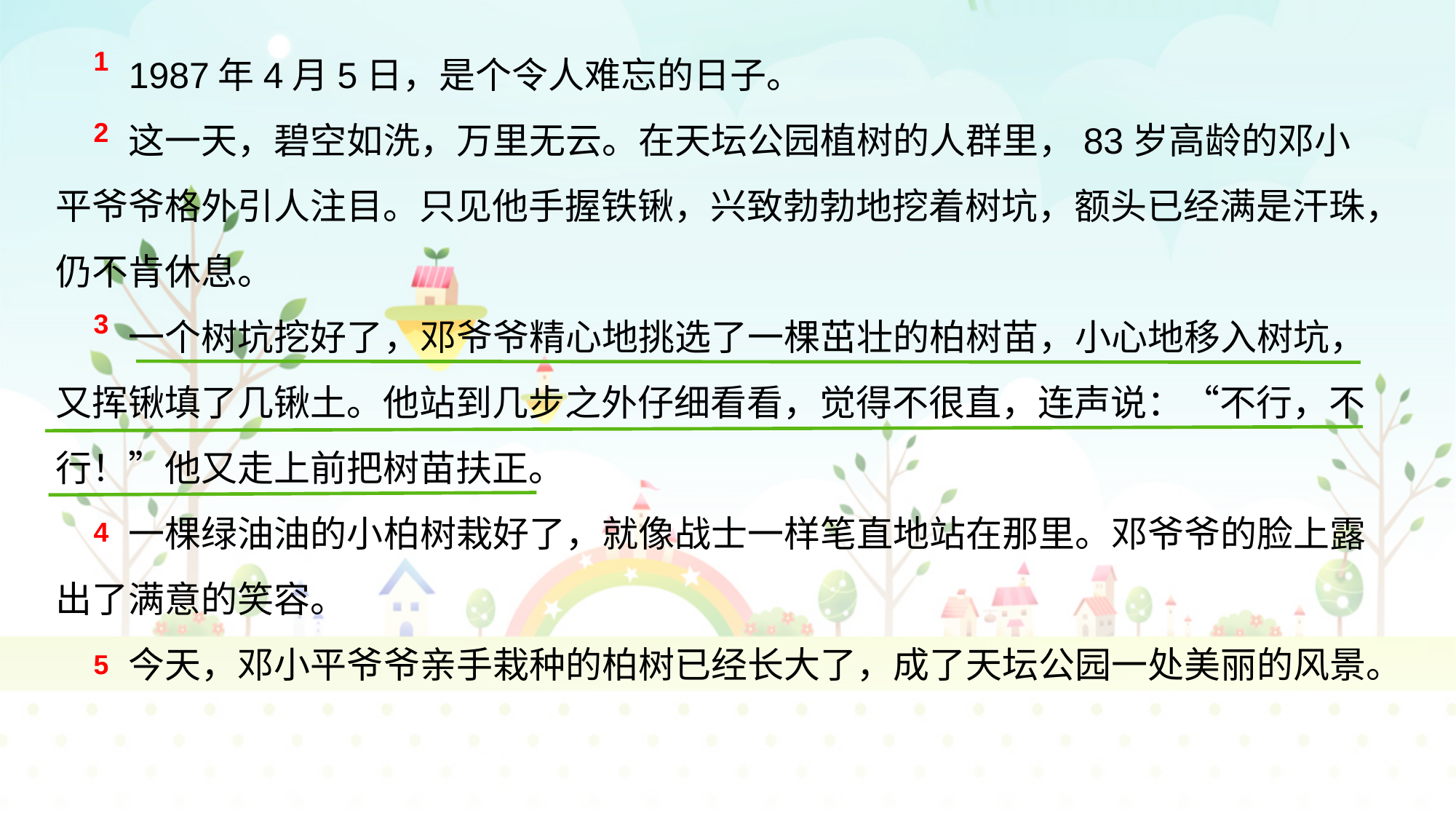

1987年4月5日，是个令人难忘的日子。
这一天，碧空如洗，万里无云。在天坛公园植树的人群里，83岁高龄的邓小平爷爷格外引人注目。只见他手握铁锹，兴致勃勃地挖着树坑，额头已经满是汗珠，仍不肯休息。
一个树坑挖好了，邓爷爷精心地挑选了一棵茁壮的柏树苗，小心地移入树坑，又挥锹填了几锹土。他站到几步之外仔细看看，觉得不很直，连声说：“不行，不行！”他又走上前把树苗扶正。
一棵绿油油的小柏树栽好了，就像战士一样笔直地站在那里。邓爷爷的脸上露出了满意的笑容。
今天，邓小平爷爷亲手栽种的柏树已经长大了，成了天坛公园一处美丽的风景。

1
2
3
4
5
文本